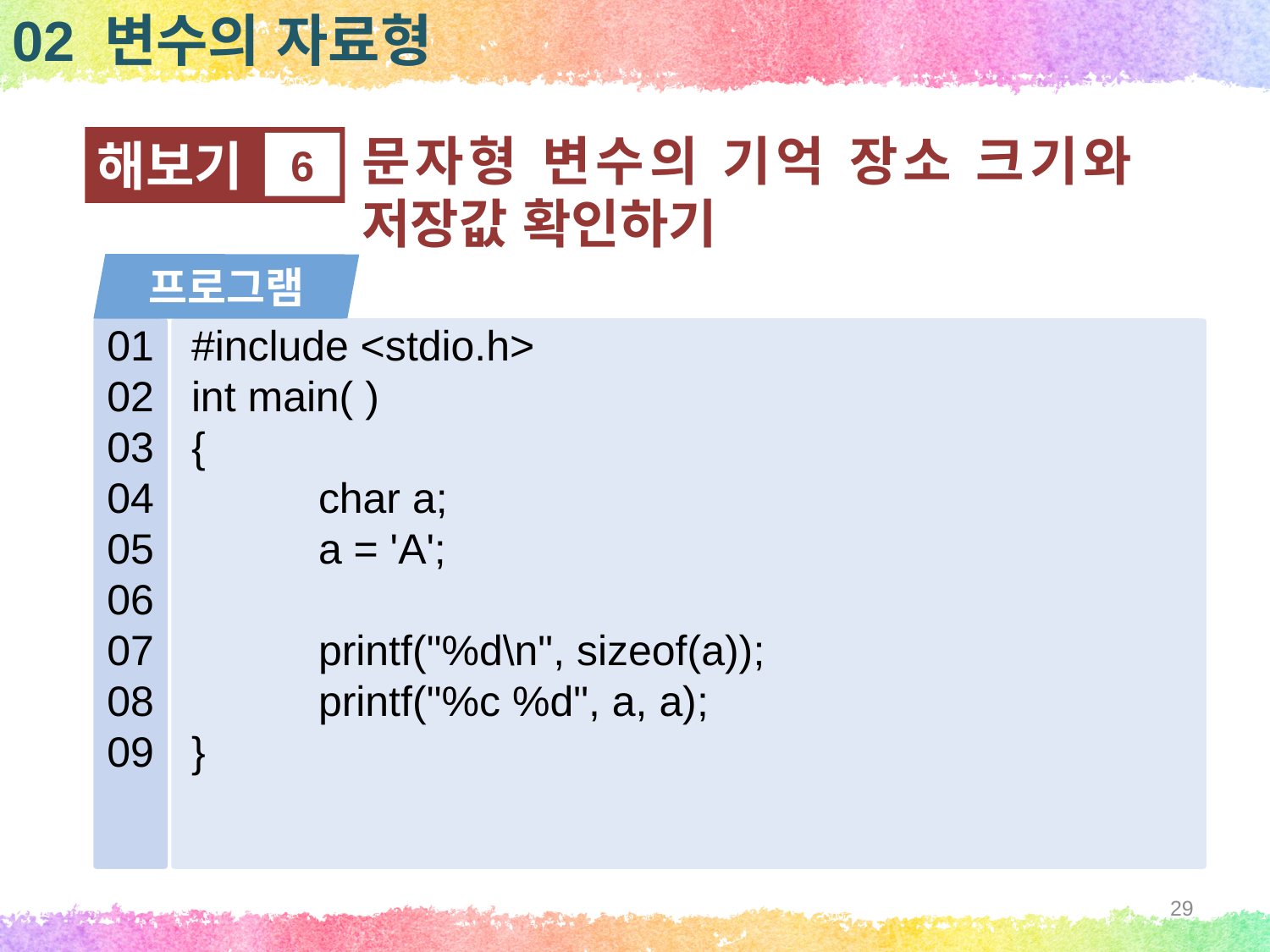

02 변수의 자료형
문자형 변수의 기억 장소 크기와 저장값 확인하기
해보기
6
프로그램
01
02
03
04
05
06
07
08
09
#include <stdio.h>
int main( )
{
	char a;
	a = 'A';

	printf("%d\n", sizeof(a));
	printf("%c %d", a, a);
}
29